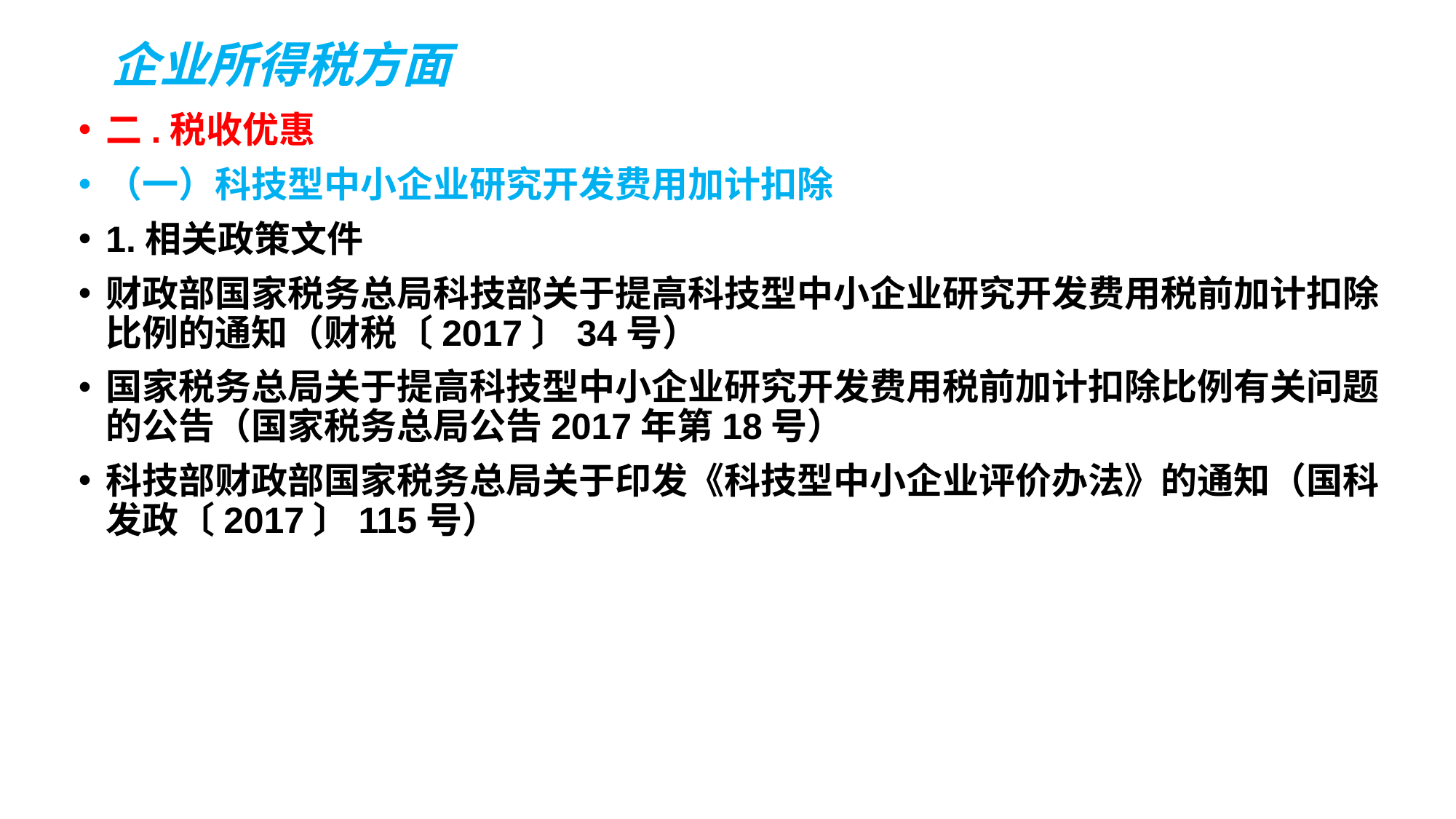

# 企业所得税方面
二.税收优惠
（一）科技型中小企业研究开发费用加计扣除
1.相关政策文件
财政部国家税务总局科技部关于提高科技型中小企业研究开发费用税前加计扣除比例的通知（财税〔2017〕34号）
国家税务总局关于提高科技型中小企业研究开发费用税前加计扣除比例有关问题的公告（国家税务总局公告2017年第18号）
科技部财政部国家税务总局关于印发《科技型中小企业评价办法》的通知（国科发政〔2017〕115号）